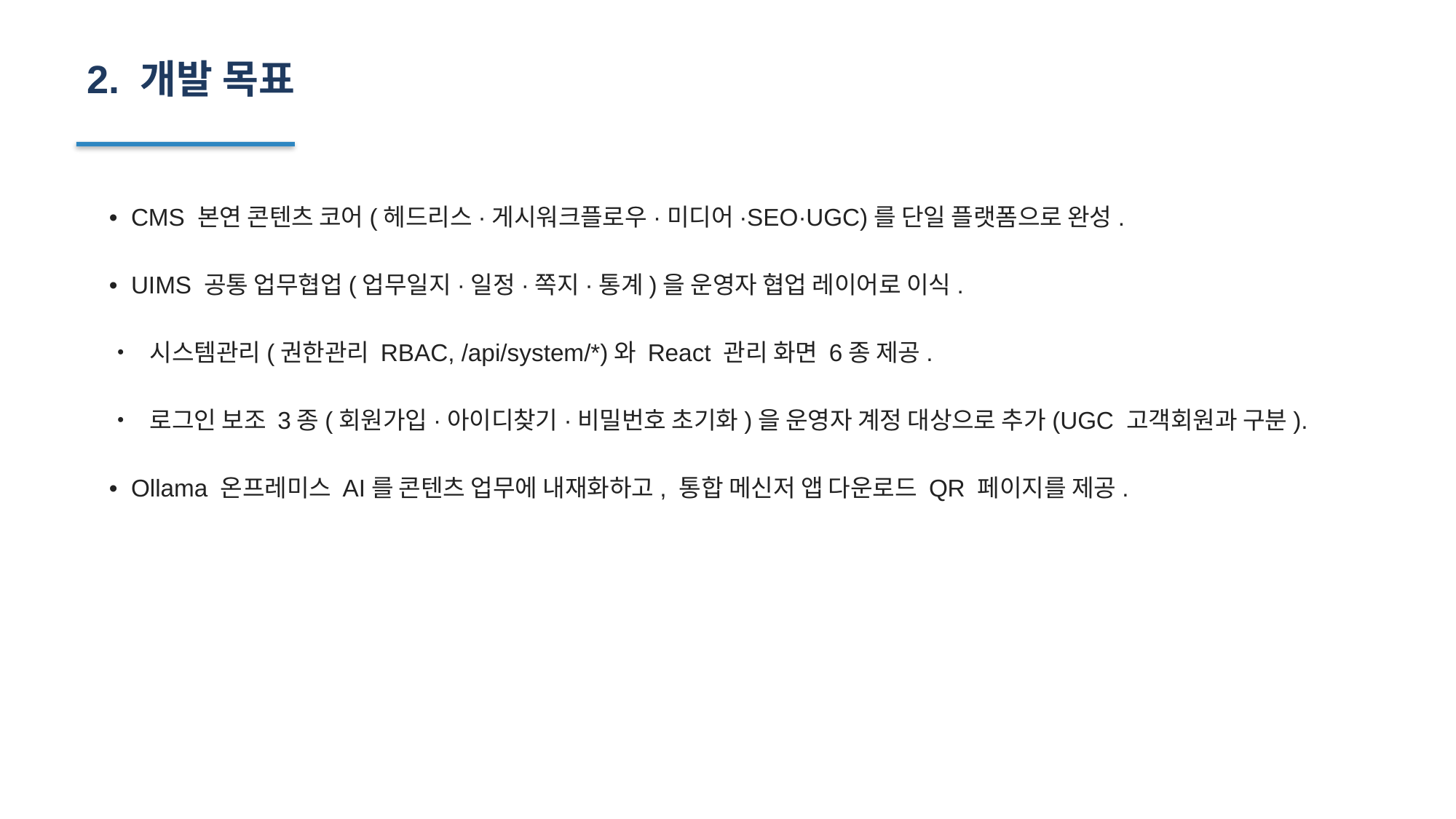

2. 개발 목표

•  CMS 본연 콘텐츠 코어(헤드리스·게시워크플로우·미디어·SEO·UGC)를 단일 플랫폼으로 완성.
•  UIMS 공통 업무협업(업무일지·일정·쪽지·통계)을 운영자 협업 레이어로 이식.
•  시스템관리(권한관리 RBAC, /api/system/*)와 React 관리 화면 6종 제공.
•  로그인 보조 3종(회원가입·아이디찾기·비밀번호 초기화)을 운영자 계정 대상으로 추가(UGC 고객회원과 구분).
•  Ollama 온프레미스 AI를 콘텐츠 업무에 내재화하고, 통합 메신저 앱 다운로드 QR 페이지를 제공.